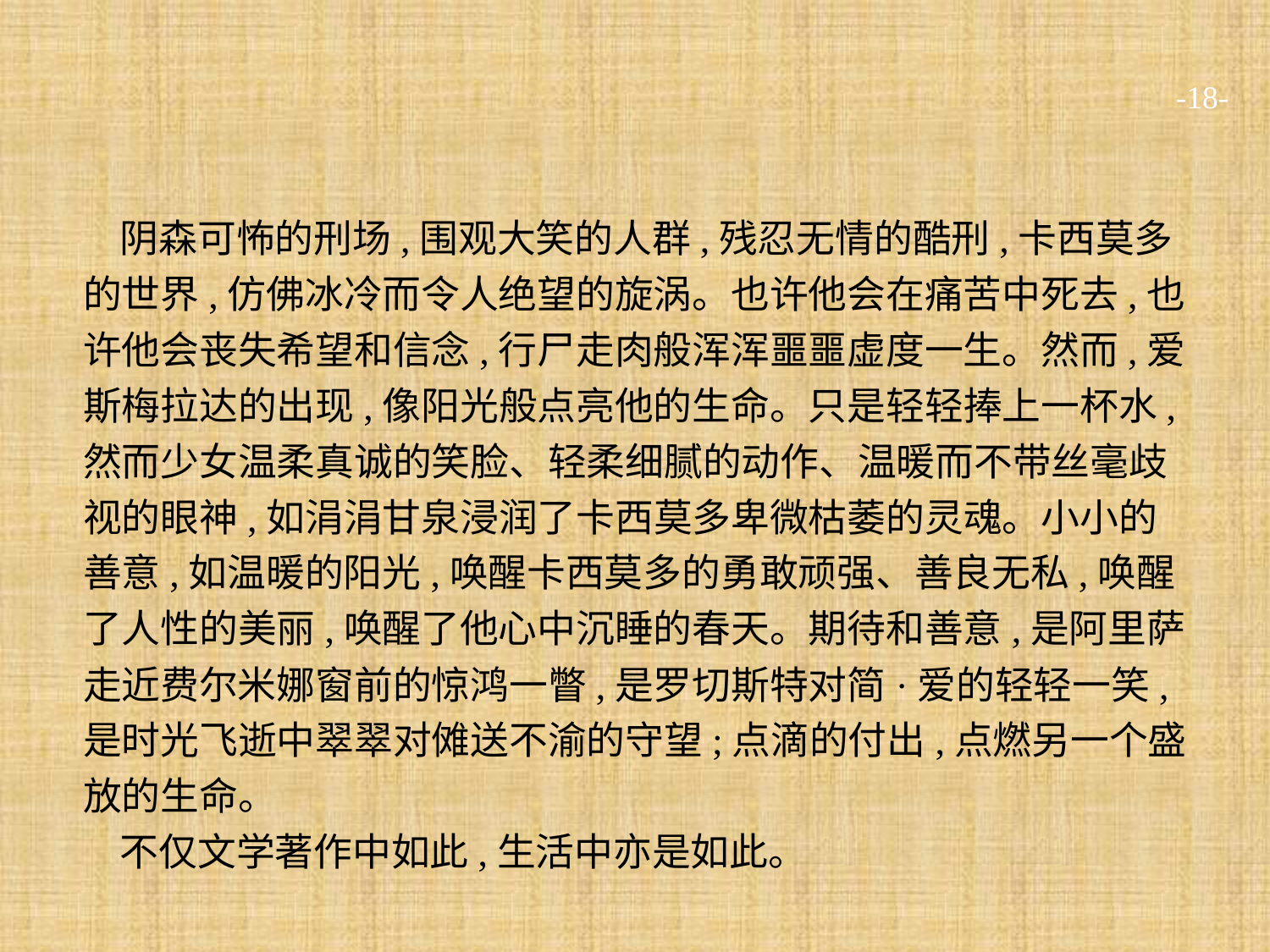

-18-
阴森可怖的刑场,围观大笑的人群,残忍无情的酷刑,卡西莫多的世界,仿佛冰冷而令人绝望的旋涡。也许他会在痛苦中死去,也许他会丧失希望和信念,行尸走肉般浑浑噩噩虚度一生。然而,爱斯梅拉达的出现,像阳光般点亮他的生命。只是轻轻捧上一杯水,然而少女温柔真诚的笑脸、轻柔细腻的动作、温暖而不带丝毫歧视的眼神,如涓涓甘泉浸润了卡西莫多卑微枯萎的灵魂。小小的善意,如温暖的阳光,唤醒卡西莫多的勇敢顽强、善良无私,唤醒了人性的美丽,唤醒了他心中沉睡的春天。期待和善意,是阿里萨走近费尔米娜窗前的惊鸿一瞥,是罗切斯特对简·爱的轻轻一笑,是时光飞逝中翠翠对傩送不渝的守望;点滴的付出,点燃另一个盛放的生命。
不仅文学著作中如此,生活中亦是如此。